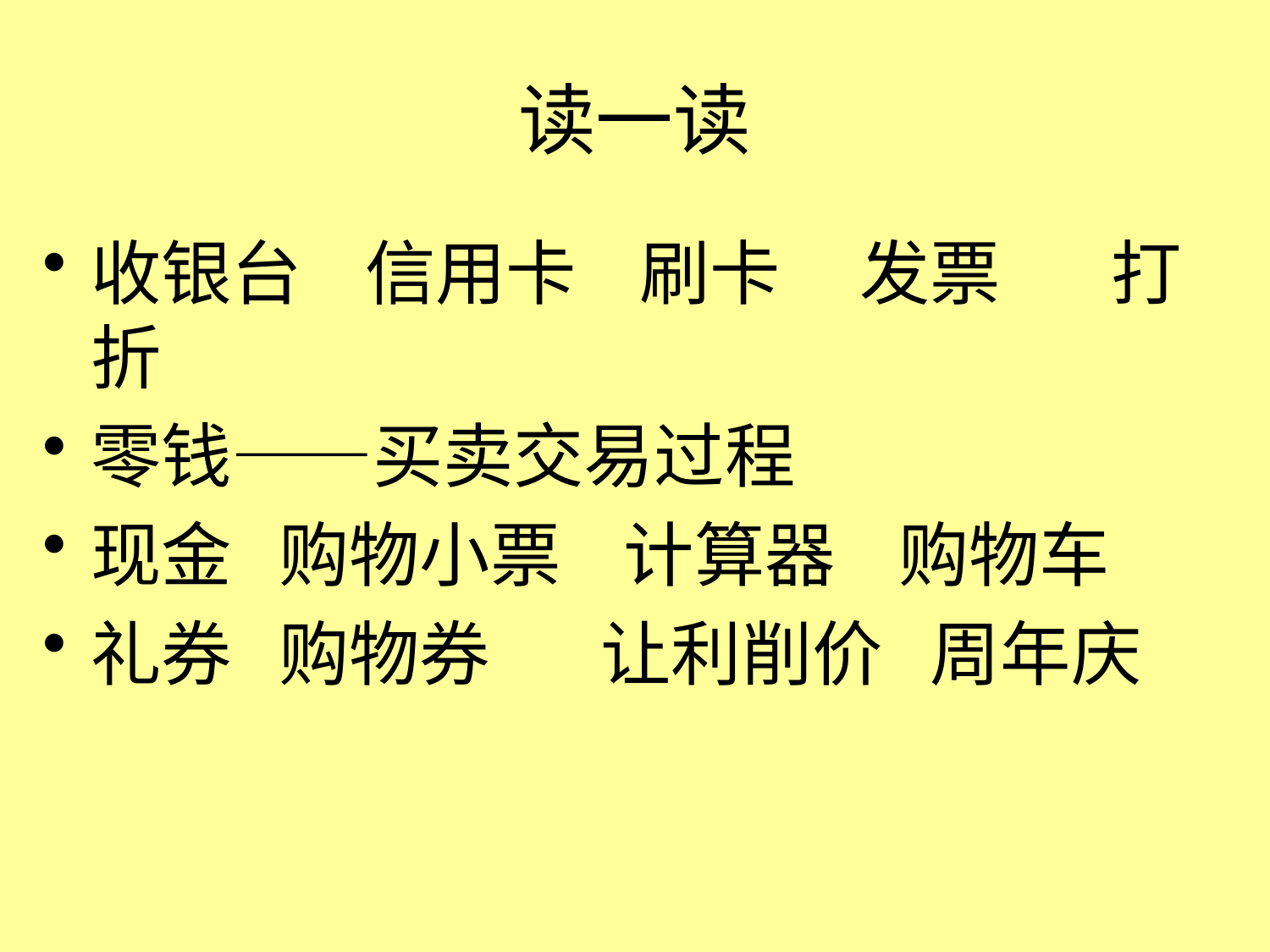

# 读一读
收银台    信用卡    刷卡     发票       打折
零钱——买卖交易过程
现金   购物小票    计算器    购物车
礼券   购物券       让利削价   周年庆